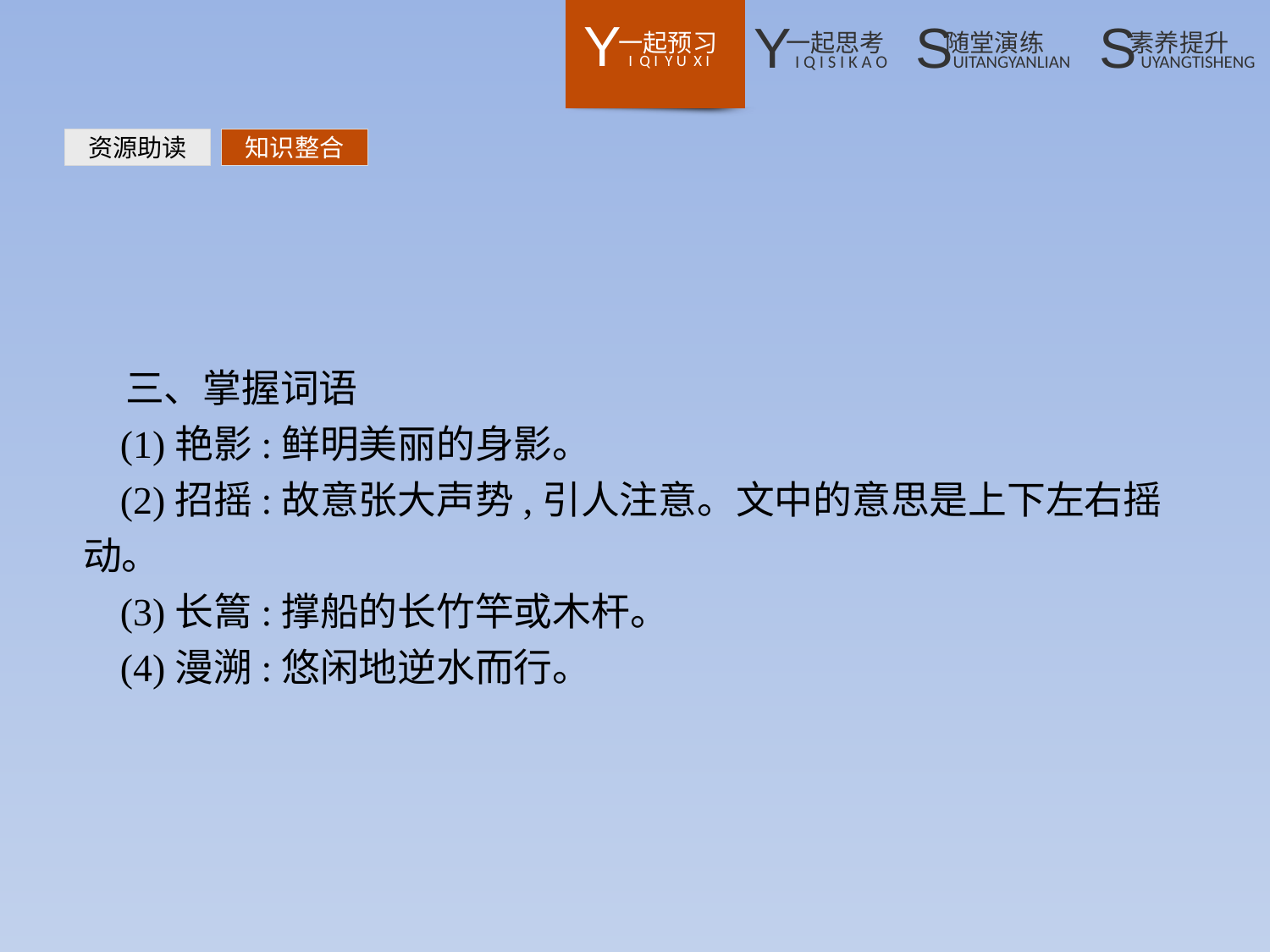

资源助读
知识整合
三、掌握词语
(1)艳影:鲜明美丽的身影。
(2)招摇:故意张大声势,引人注意。文中的意思是上下左右摇动。
(3)长篙:撑船的长竹竿或木杆。
(4)漫溯:悠闲地逆水而行。